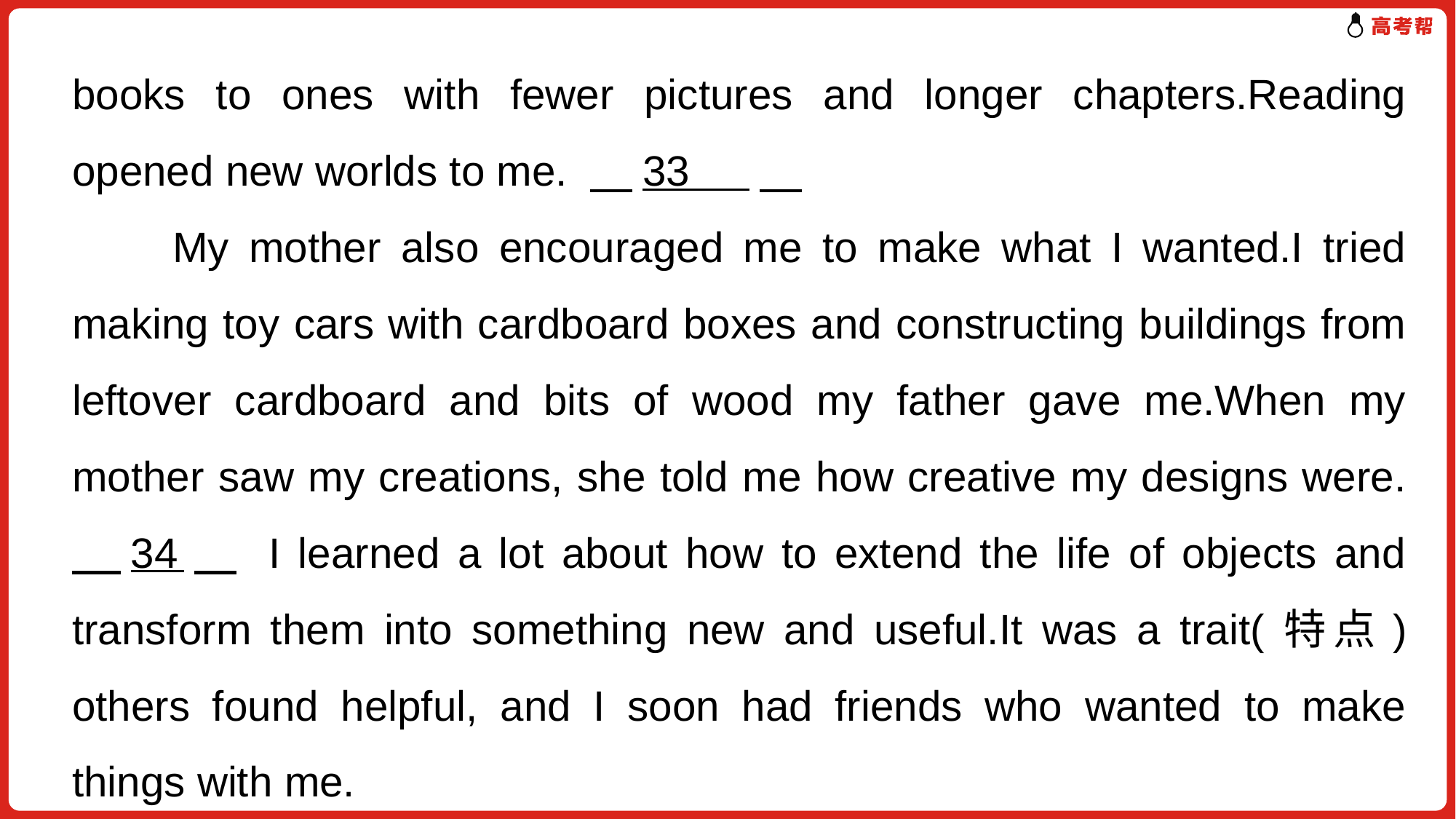

books to ones with fewer pictures and longer chapters.Reading opened new worlds to me. 　33
     My mother also encouraged me to make what I wanted.I tried making toy cars with cardboard boxes and constructing buildings from leftover cardboard and bits of wood my father gave me.When my mother saw my creations, she told me how creative my designs were. 　34　 I learned a lot about how to extend the life of objects and transform them into something new and useful.It was a trait(特点) others found helpful, and I soon had friends who wanted to make things with me.